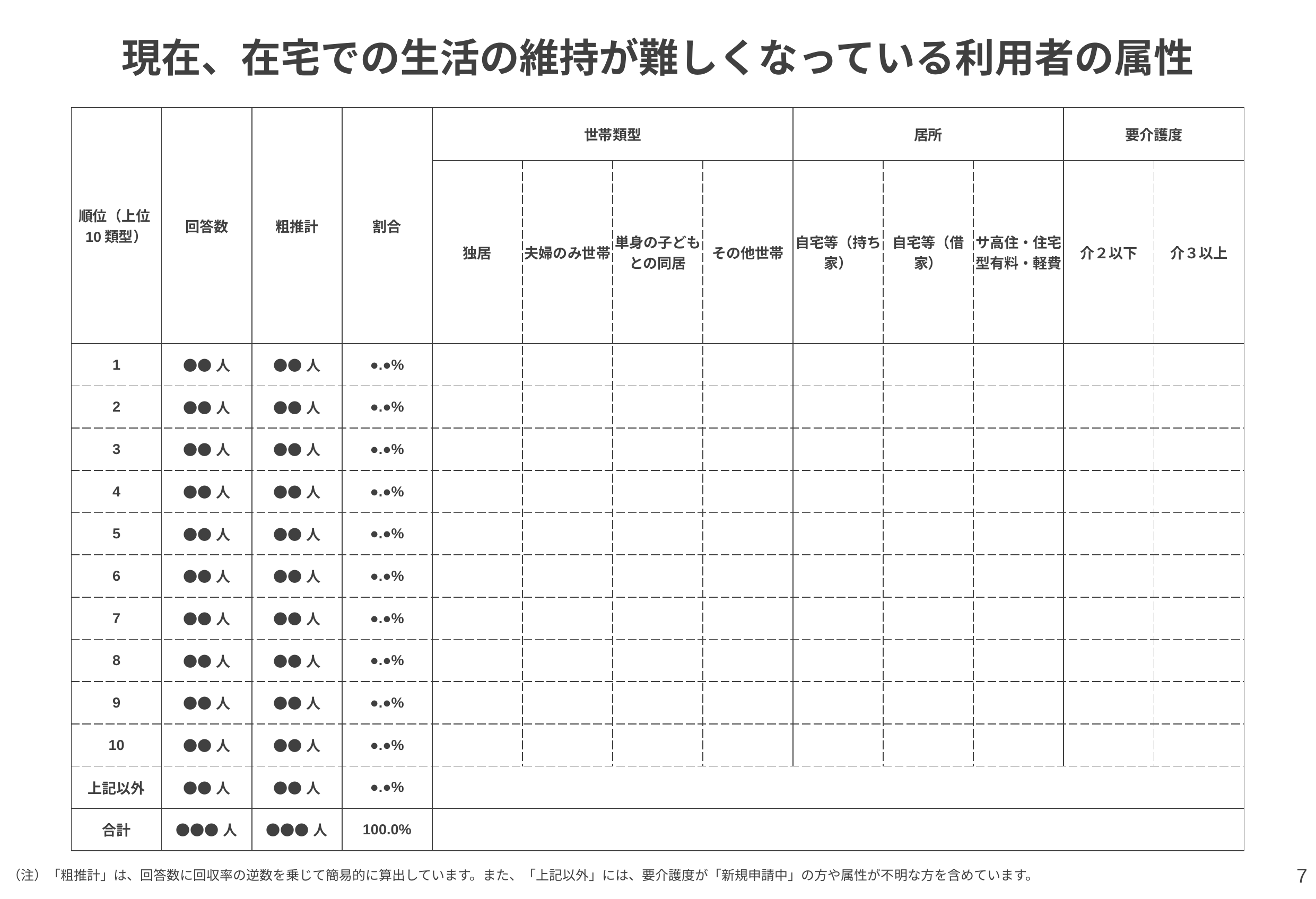

# 現在、在宅での生活の維持が難しくなっている利用者の属性
| 順位（上位10類型） | 回答数 | 粗推計 | 割合 | 世帯類型 |  |  |  | 居所 |  |  | 要介護度 |  |
| --- | --- | --- | --- | --- | --- | --- | --- | --- | --- | --- | --- | --- |
|  |  |  |  | 独居 | 夫婦のみ世帯 | 単身の子どもとの同居 | その他世帯 | 自宅等（持ち家） | 自宅等（借家） | サ高住・住宅型有料・軽費 | 介２以下 | 介３以上 |
| 1 | ●●人 | ●●人 | ●.●% |  |  |  |  |  |  |  |  |  |
| 2 | ●●人 | ●●人 | ●.●% |  |  |  |  |  |  |  |  |  |
| 3 | ●●人 | ●●人 | ●.●% |  |  |  |  |  |  |  |  |  |
| 4 | ●●人 | ●●人 | ●.●% |  |  |  |  |  |  |  |  |  |
| 5 | ●●人 | ●●人 | ●.●% |  |  |  |  |  |  |  |  |  |
| 6 | ●●人 | ●●人 | ●.●% |  |  |  |  |  |  |  |  |  |
| 7 | ●●人 | ●●人 | ●.●% |  |  |  |  |  |  |  |  |  |
| 8 | ●●人 | ●●人 | ●.●% |  |  |  |  |  |  |  |  |  |
| 9 | ●●人 | ●●人 | ●.●% |  |  |  |  |  |  |  |  |  |
| 10 | ●●人 | ●●人 | ●.●% |  |  |  |  |  |  |  |  |  |
| 上記以外 | ●●人 | ●●人 | ●.●% |  |  |  |  |  |  |  |  |  |
| 合計 | ●●●人 | ●●●人 | 100.0% |  |  |  |  |  |  |  |  |  |
7
（注）「粗推計」は、回答数に回収率の逆数を乗じて簡易的に算出しています。また、「上記以外」には、要介護度が「新規申請中」の方や属性が不明な方を含めています。